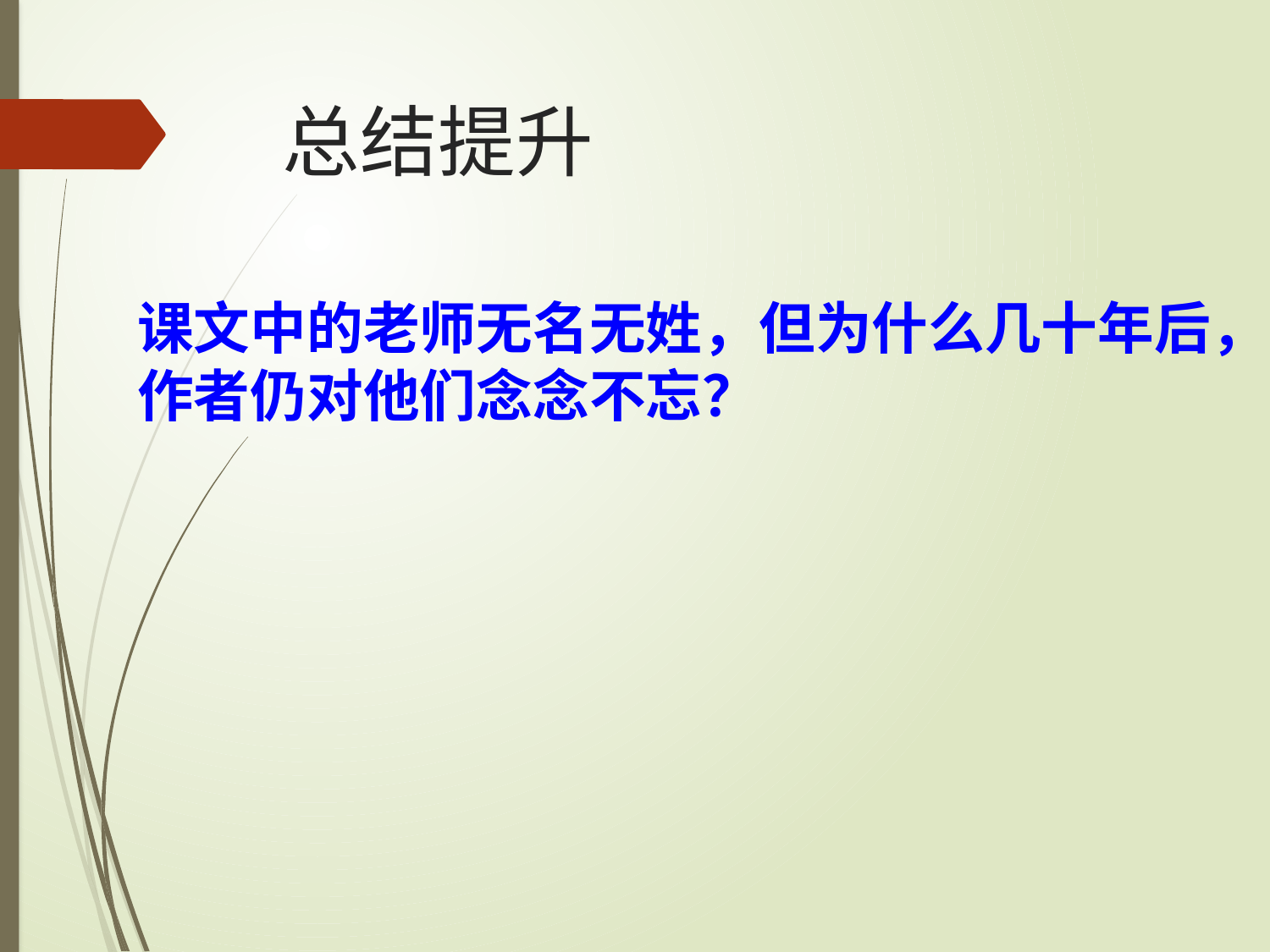

# 总结提升
课文中的老师无名无姓，但为什么几十年后，作者仍对他们念念不忘？